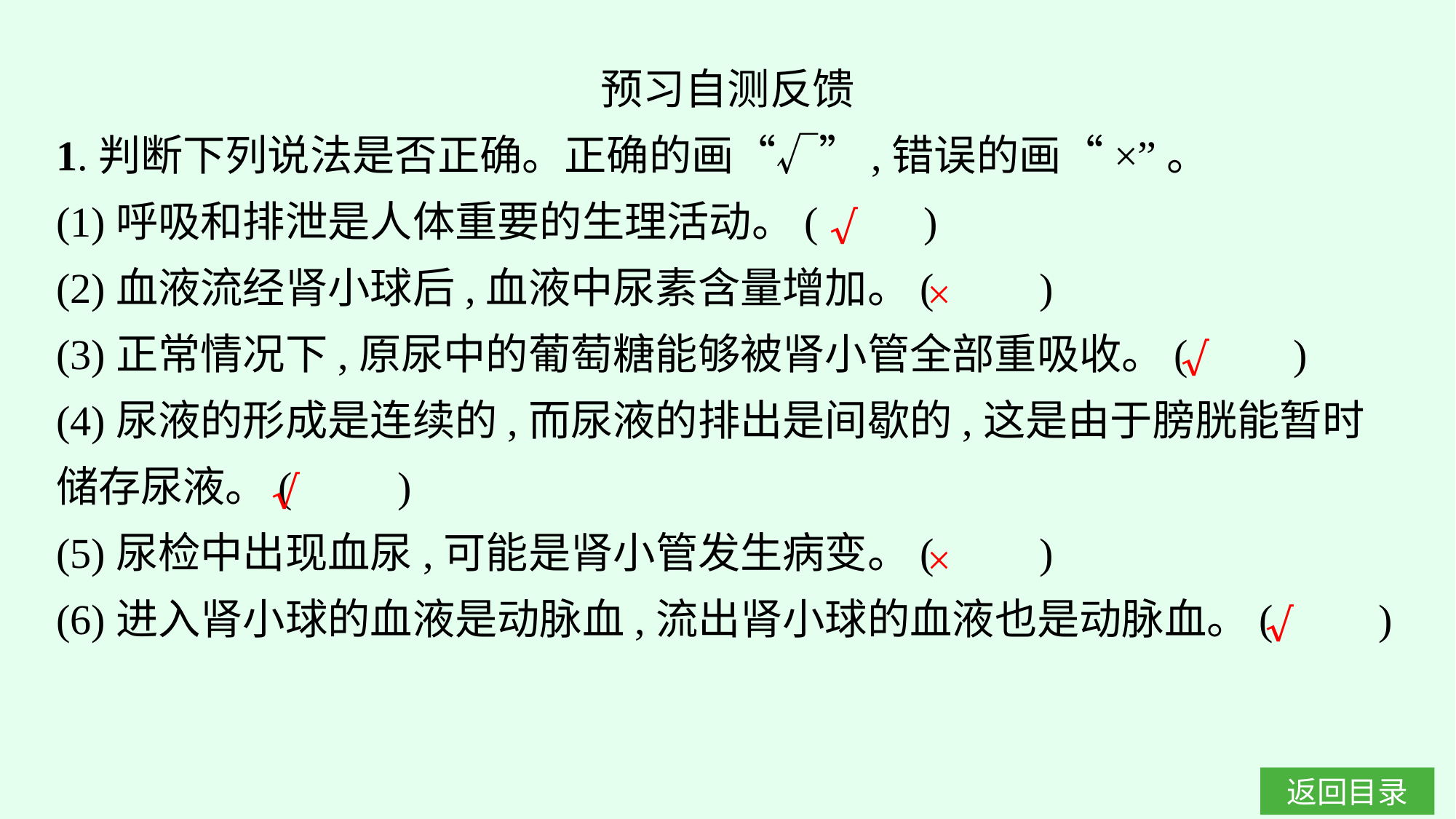

预习自测反馈
1.判断下列说法是否正确。正确的画“√”,错误的画“×”。
(1)呼吸和排泄是人体重要的生理活动。(　　)
(2)血液流经肾小球后,血液中尿素含量增加。(　　)
(3)正常情况下,原尿中的葡萄糖能够被肾小管全部重吸收。(　　)
(4)尿液的形成是连续的,而尿液的排出是间歇的,这是由于膀胱能暂时储存尿液。(　　)
(5)尿检中出现血尿,可能是肾小管发生病变。(　　)
(6)进入肾小球的血液是动脉血,流出肾小球的血液也是动脉血。(　　)
√
×
√
√
×
√